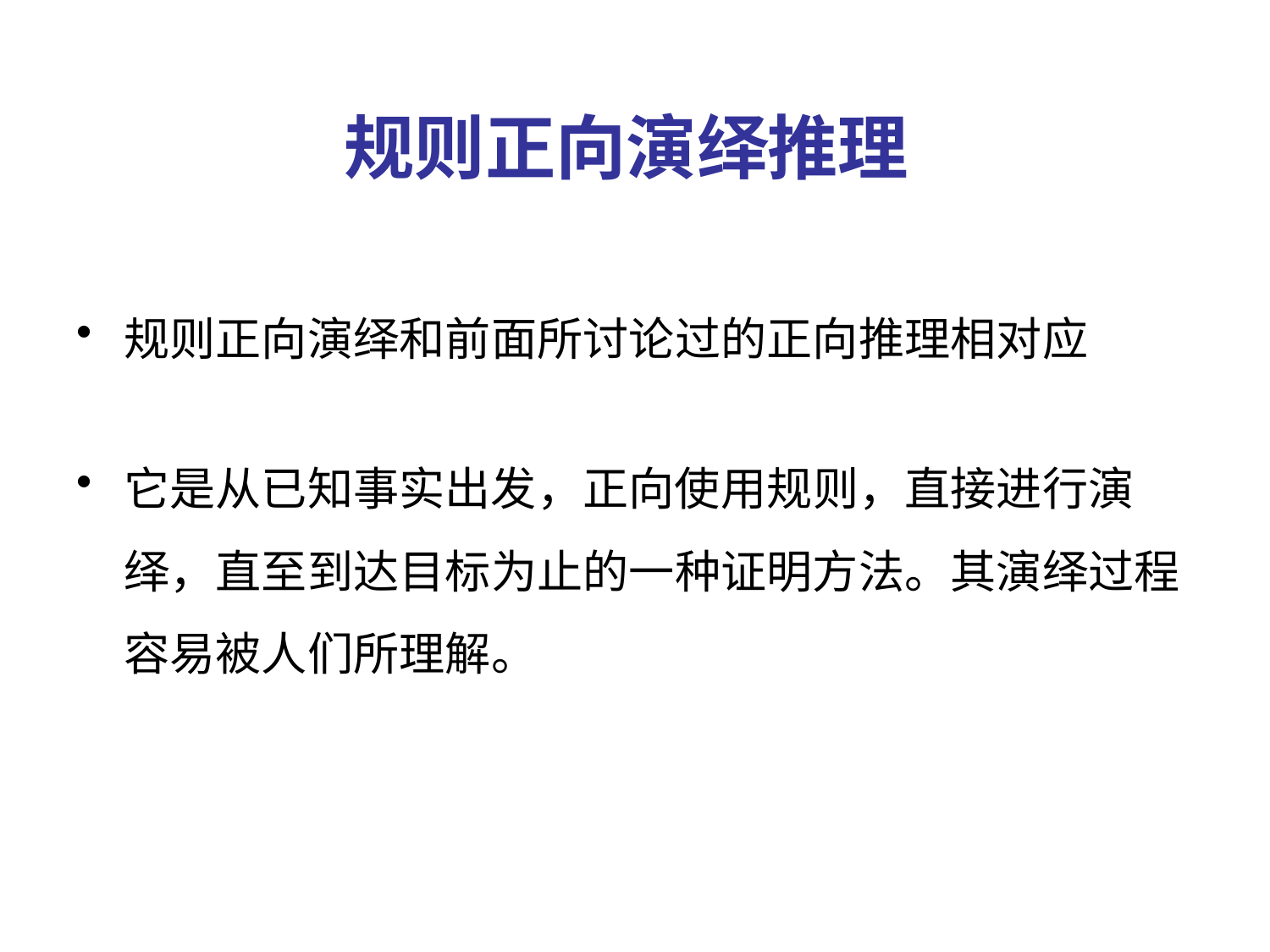

# 规则正向演绎推理
规则正向演绎和前面所讨论过的正向推理相对应

它是从已知事实出发，正向使用规则，直接进行演绎，直至到达目标为止的一种证明方法。其演绎过程容易被人们所理解。